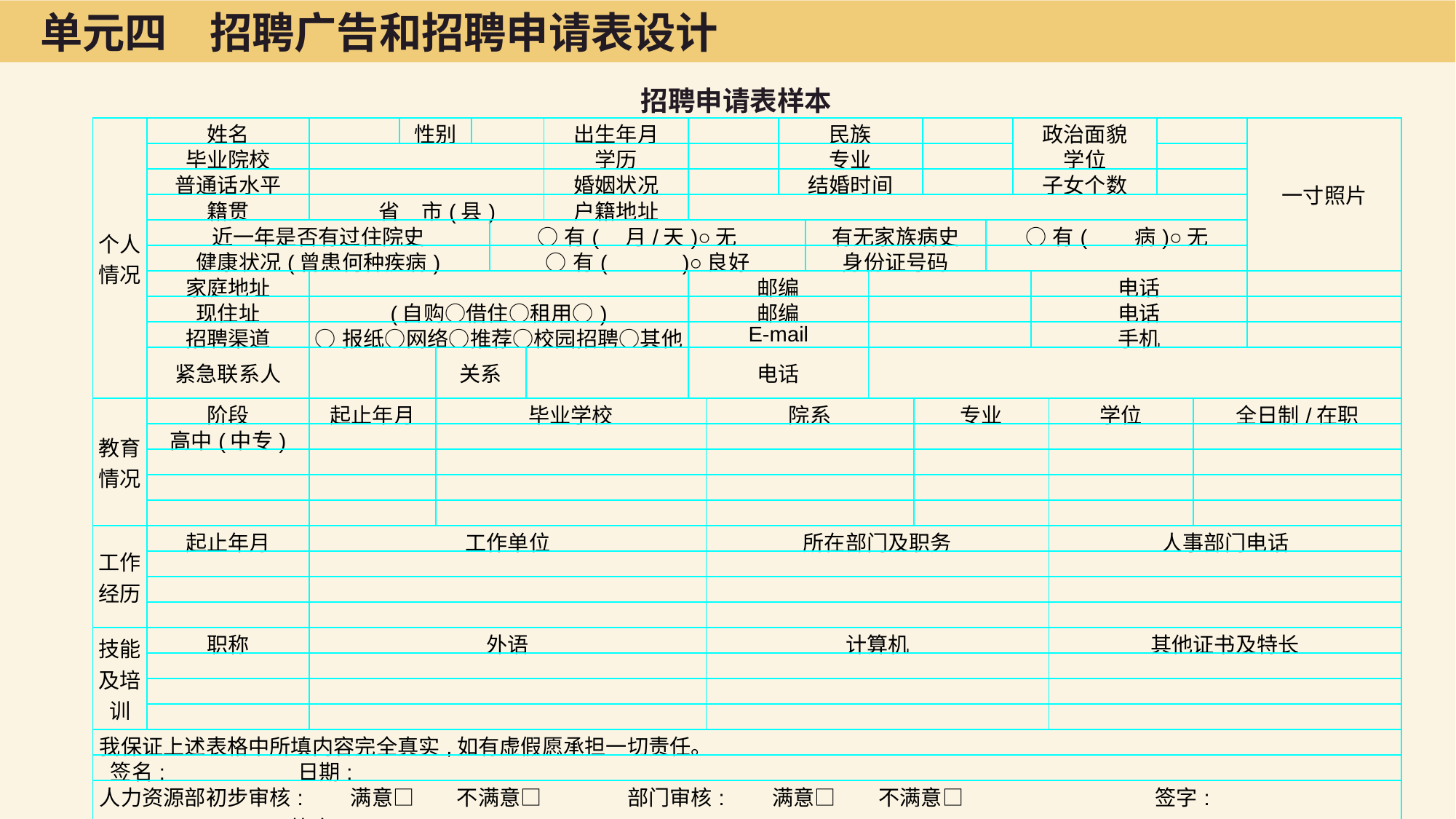

单元四　招聘广告和招聘申请表设计
招聘申请表样本
| 个人情况 | 姓名 |  | 性别 |  |  |  |  | 出生年月 |  |  | 民族 |  |  |  |  |  | 政治面貌 |  |  |  |  | 一寸照片 |
| --- | --- | --- | --- | --- | --- | --- | --- | --- | --- | --- | --- | --- | --- | --- | --- | --- | --- | --- | --- | --- | --- | --- |
|  | 毕业院校 |  |  |  |  |  |  | 学历 |  |  | 专业 |  |  |  |  |  | 学位 |  |  |  |  |  |
|  | 普通话水平 |  |  |  |  |  |  | 婚姻状况 |  |  | 结婚时间 |  |  |  |  |  | 子女个数 |  |  |  |  |  |
|  | 籍贯 | 省　市(县) |  |  |  |  |  | 户籍地址 |  |  |  |  |  |  |  |  |  |  |  |  |  |  |
|  | 近一年是否有过住院史 |  |  |  |  | ○有(　月/天)○无 |  |  |  |  |  | 有无家族病史 |  |  |  | ○有(　　病)○无 |  |  |  |  |  |  |
|  | 健康状况(曾患何种疾病) |  |  |  |  | ○有(　　　)○良好 |  |  |  |  |  | 身份证号码 |  |  |  |  |  |  |  |  |  |  |
|  | 家庭地址 |  |  |  |  |  |  |  | 邮编 |  |  |  |  |  |  |  |  | 电话 |  |  |  |  |
|  | 现住址 | (自购○借住○租用○) |  |  |  |  |  |  | 邮编 |  |  |  |  |  |  |  |  | 电话 |  |  |  |  |
|  | 招聘渠道 | ○报纸○网络○推荐○校园招聘○其他 |  |  |  |  |  |  | E-mail |  |  |  |  |  |  |  |  | 手机 |  |  |  |  |
|  | 紧急联系人 |  |  | 关系 |  |  |  |  | 电话 |  |  |  |  |  |  |  |  |  |  |  |  |  |
| 教育情况 | 阶段 | 起止年月 |  | 毕业学校 |  |  |  |  |  | 院系 |  |  |  | 专业 |  |  |  |  | 学位 |  | 全日制/在职 |  |
|  | 高中(中专) |  |  |  |  |  |  |  |  |  |  |  |  |  |  |  |  |  |  |  |  |  |
|  |  |  |  |  |  |  |  |  |  |  |  |  |  |  |  |  |  |  |  |  |  |  |
|  |  |  |  |  |  |  |  |  |  |  |  |  |  |  |  |  |  |  |  |  |  |  |
|  |  |  |  |  |  |  |  |  |  |  |  |  |  |  |  |  |  |  |  |  |  |  |
| 工作经历 | 起止年月 | 工作单位 |  |  |  |  |  |  |  | 所在部门及职务 |  |  |  |  |  |  |  |  | 人事部门电话 |  |  |  |
|  |  |  |  |  |  |  |  |  |  |  |  |  |  |  |  |  |  |  |  |  |  |  |
|  |  |  |  |  |  |  |  |  |  |  |  |  |  |  |  |  |  |  |  |  |  |  |
|  |  |  |  |  |  |  |  |  |  |  |  |  |  |  |  |  |  |  |  |  |  |  |
| 技能及培训 | 职称 | 外语 |  |  |  |  |  |  |  | 计算机 |  |  |  |  |  |  |  |  | 其他证书及特长 |  |  |  |
|  |  |  |  |  |  |  |  |  |  |  |  |  |  |  |  |  |  |  |  |  |  |  |
|  |  |  |  |  |  |  |  |  |  |  |  |  |  |  |  |  |  |  |  |  |  |  |
|  |  |  |  |  |  |  |  |  |  |  |  |  |  |  |  |  |  |  |  |  |  |  |
| 我保证上述表格中所填内容完全真实,如有虚假愿承担一切责任。 |  |  |  |  |  |  |  |  |  |  |  |  |  |  |  |  |  |  |  |  |  |  |
| 签名:　　　　　　日期: |  |  |  |  |  |  |  |  |  |  |  |  |  |  |  |  |  |  |  |  |  |  |
| 人力资源部初步审核:　　满意□　　不满意□　　　　部门审核:　　满意□　　不满意□　　　　　　　　　签字:　　　　　　　　　　　　　　　　　签字: |  |  |  |  |  |  |  |  |  |  |  |  |  |  |  |  |  |  |  |  |  |  |